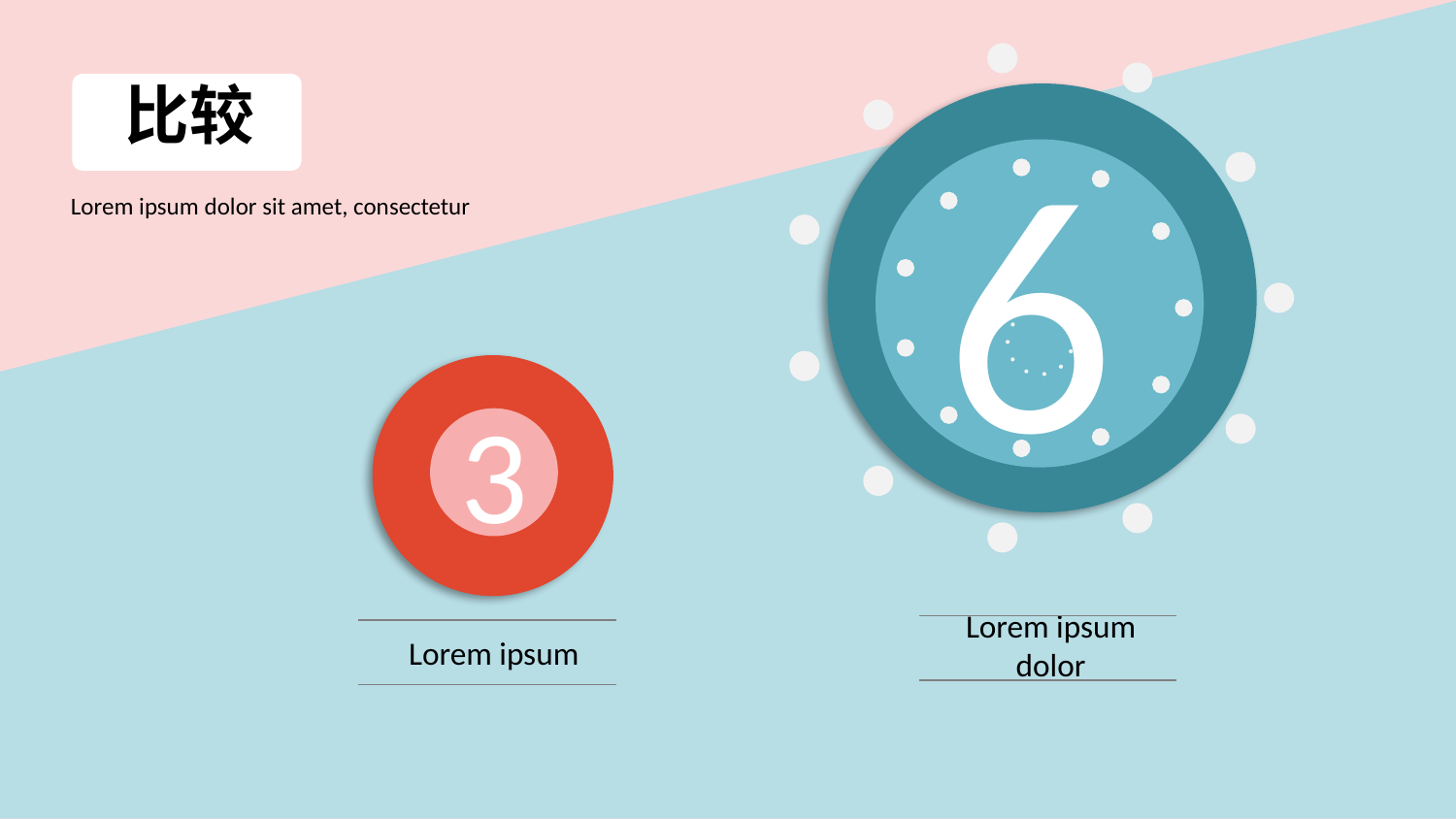

比较

6
Lorem ipsum dolor sit amet, consectetur

3

Lorem ipsum dolor
Lorem ipsum